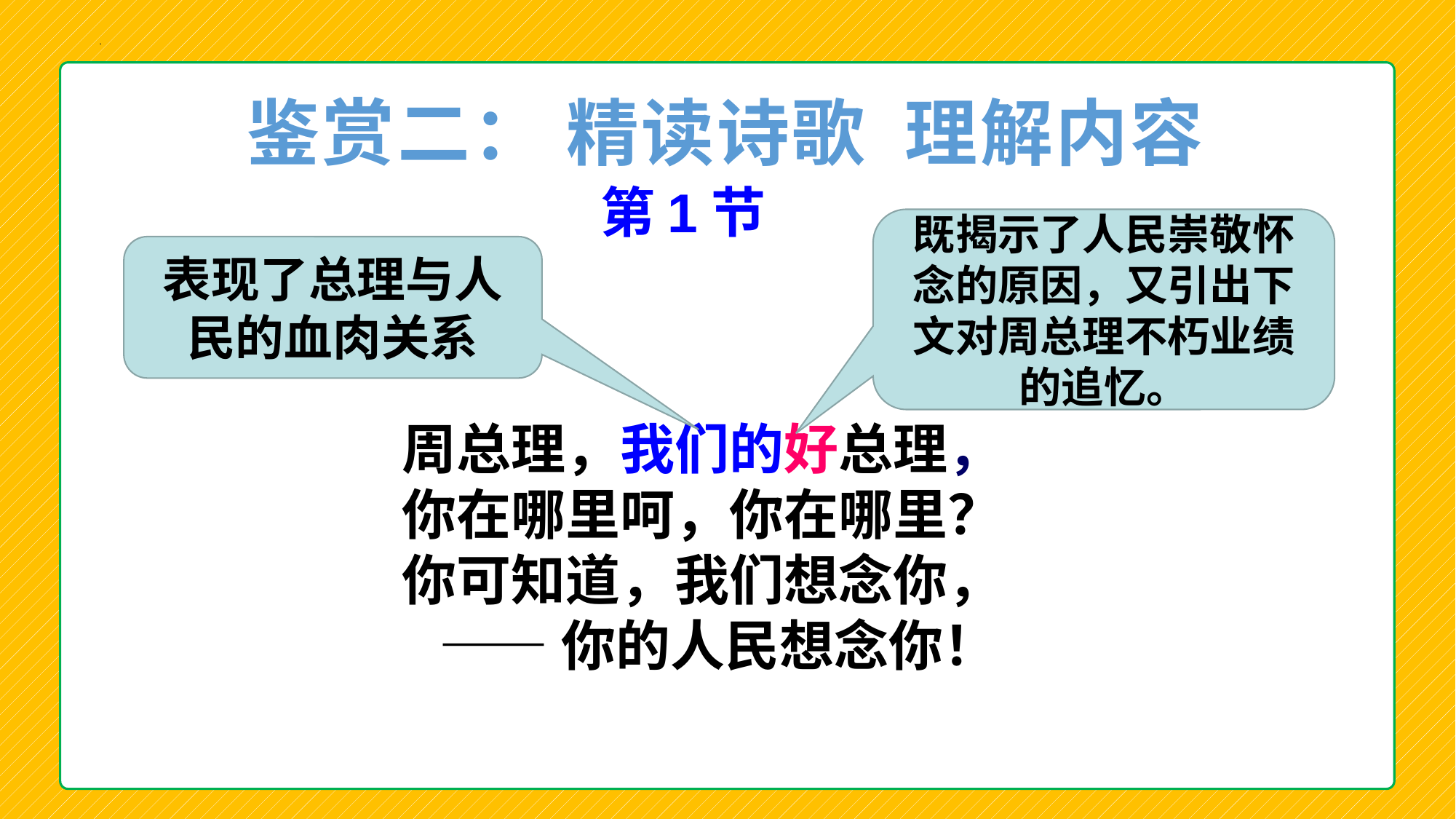

鉴赏二： 精读诗歌  理解内容
第1节
既揭示了人民崇敬怀念的原因，又引出下文对周总理不朽业绩的追忆。
表现了总理与人民的血肉关系
周总理，我们的好总理，
你在哪里呵，你在哪里？
你可知道，我们想念你，
   ——你的人民想念你！